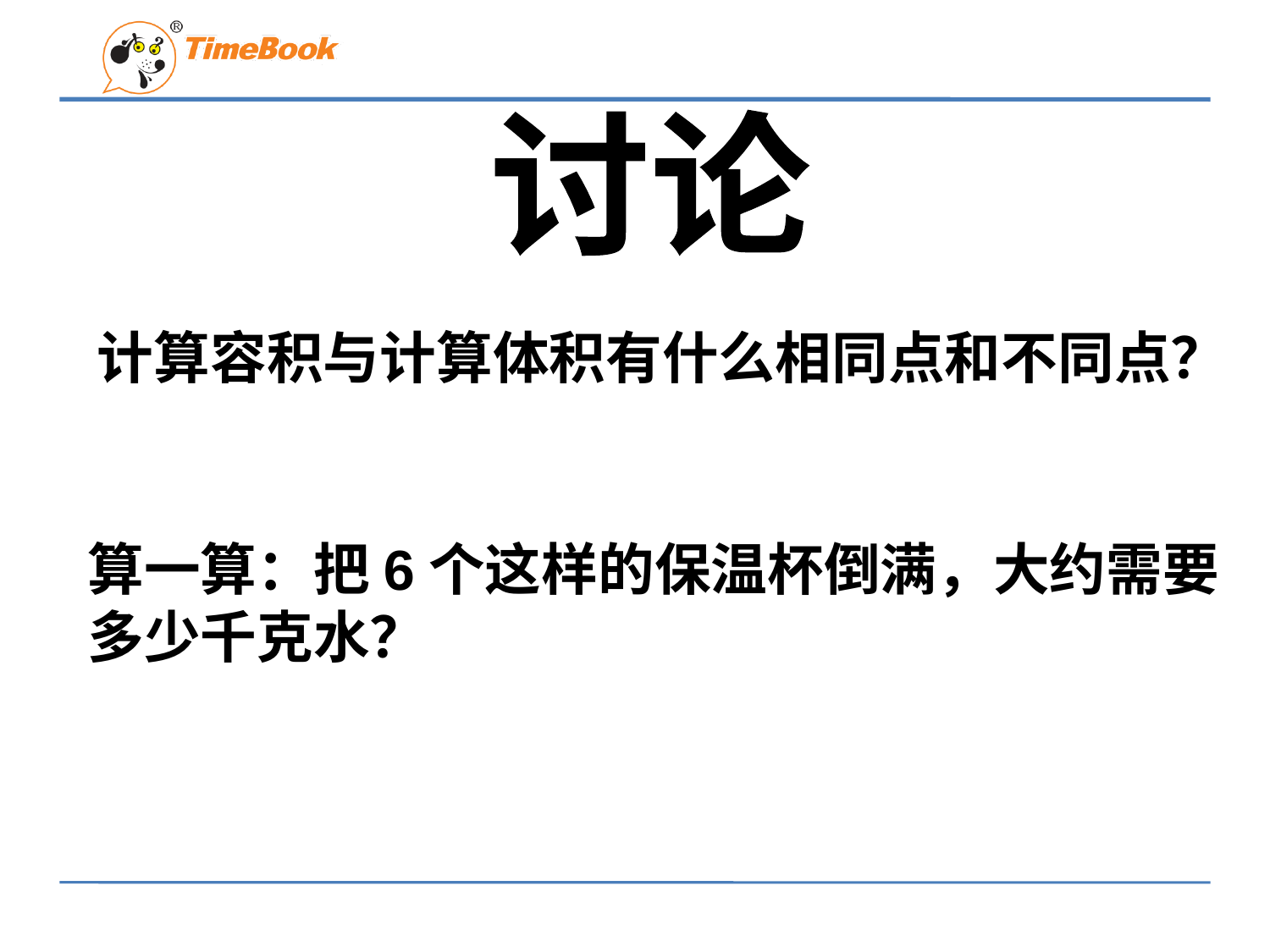

讨论
计算容积与计算体积有什么相同点和不同点？
算一算：把6个这样的保温杯倒满，大约需要多少千克水？